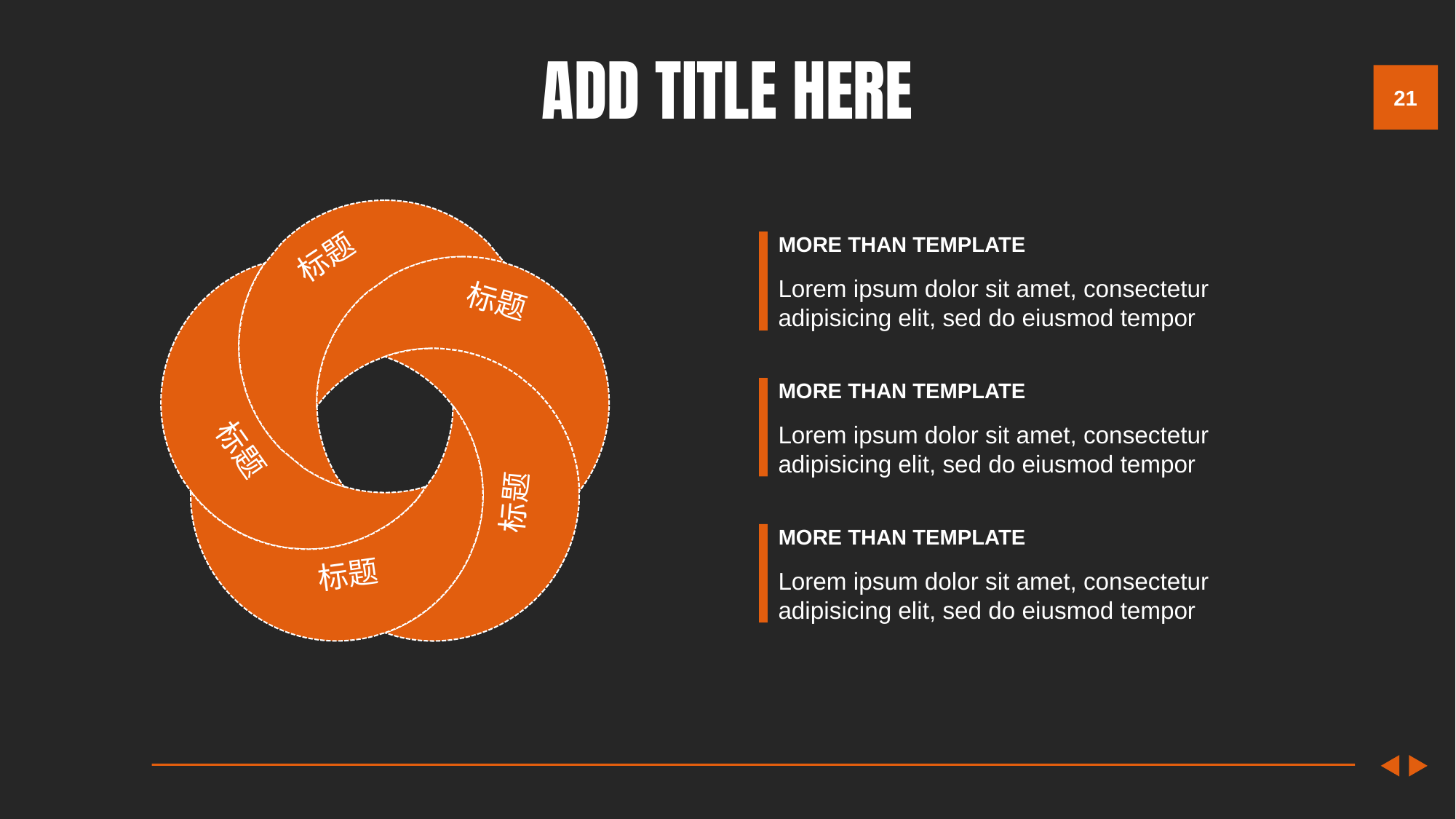

# ADD TITLE HERE
标题
MORE THAN TEMPLATE
Lorem ipsum dolor sit amet, consectetur adipisicing elit, sed do eiusmod tempor

标题
标题
MORE THAN TEMPLATE
Lorem ipsum dolor sit amet, consectetur adipisicing elit, sed do eiusmod tempor

标题
标题
MORE THAN TEMPLATE
Lorem ipsum dolor sit amet, consectetur adipisicing elit, sed do eiusmod tempor